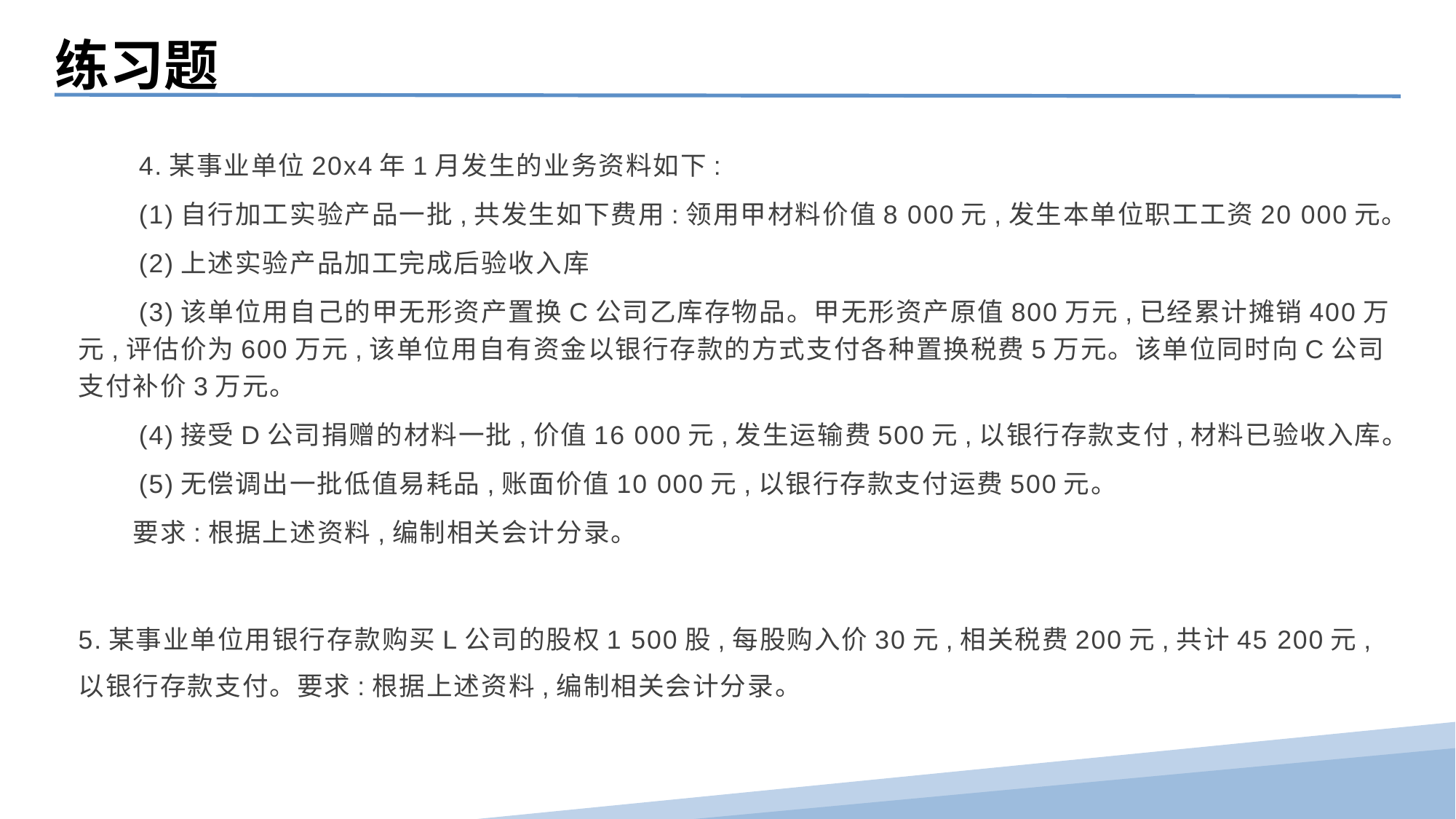

练习题
　　4.某事业单位20x4年1月发生的业务资料如下:
　　(1)自行加工实验产品一批,共发生如下费用:领用甲材料价值8 000元,发生本单位职工工资20 000元。
　　(2)上述实验产品加工完成后验收入库
　　(3)该单位用自己的甲无形资产置换C公司乙库存物品。甲无形资产原值800万元,已经累计摊销400万元,评估价为600万元,该单位用自有资金以银行存款的方式支付各种置换税费5万元。该单位同时向C公司支付补价3万元。
　　(4)接受D公司捐赠的材料一批,价值16 000元,发生运输费500元,以银行存款支付,材料已验收入库。
　　(5)无偿调出一批低值易耗品,账面价值10 000元,以银行存款支付运费500元。
　　要求:根据上述资料,编制相关会计分录。

5.某事业单位用银行存款购买L公司的股权1 500股,每股购入价30元,相关税费200元,共计45 200元,以银行存款支付。要求:根据上述资料,编制相关会计分录。